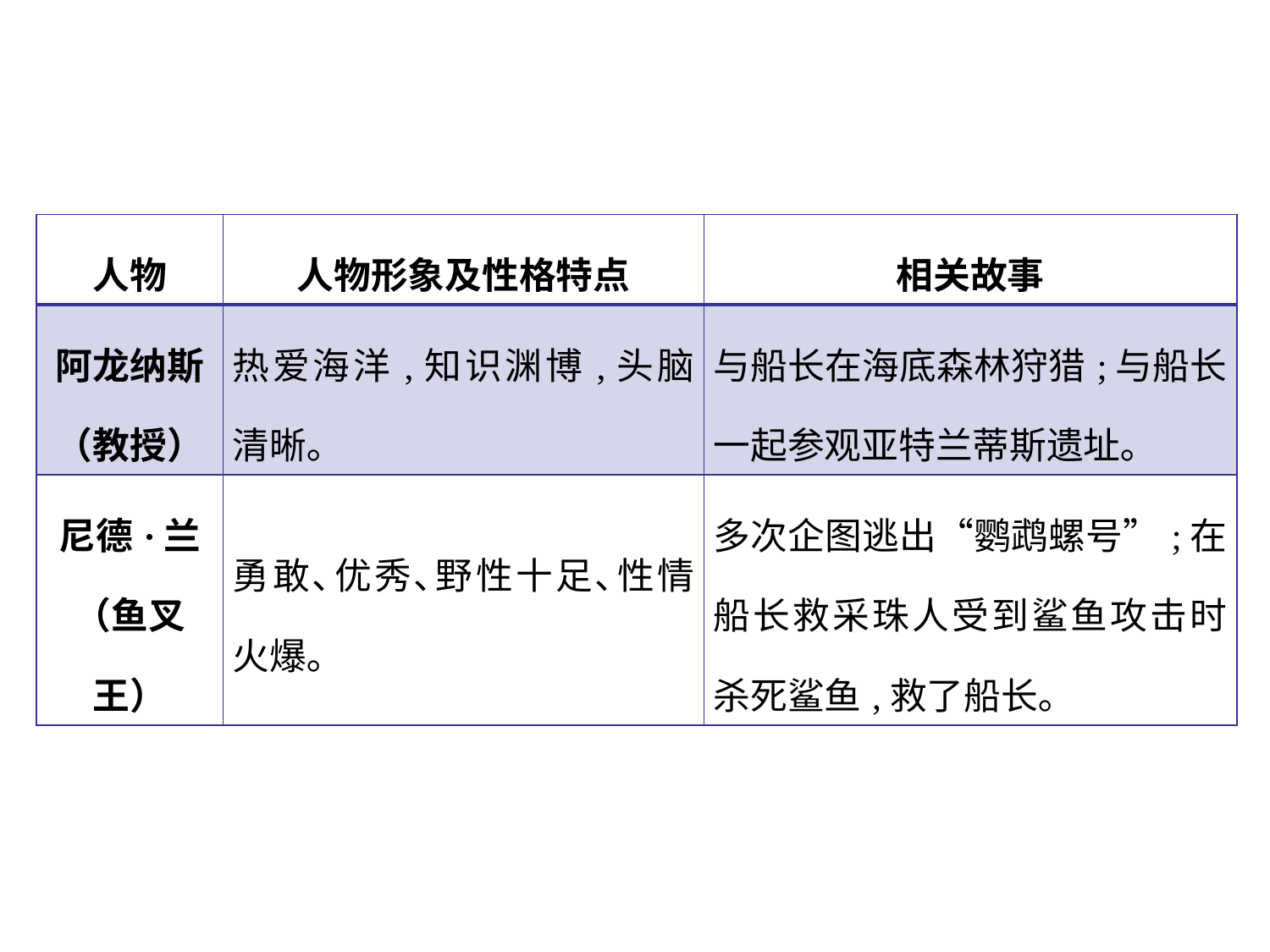

| 人物 | 人物形象及性格特点 | 相关故事 |
| --- | --- | --- |
| 阿龙纳斯 （教授） | 热爱海洋,知识渊博,头脑清晰｡ | 与船长在海底森林狩猎;与船长一起参观亚特兰蒂斯遗址｡ |
| 尼德·兰 （鱼叉王） | 勇敢､优秀､野性十足､性情火爆｡ | 多次企图逃出“鹦鹉螺号”;在船长救采珠人受到鲨鱼攻击时杀死鲨鱼,救了船长｡ |